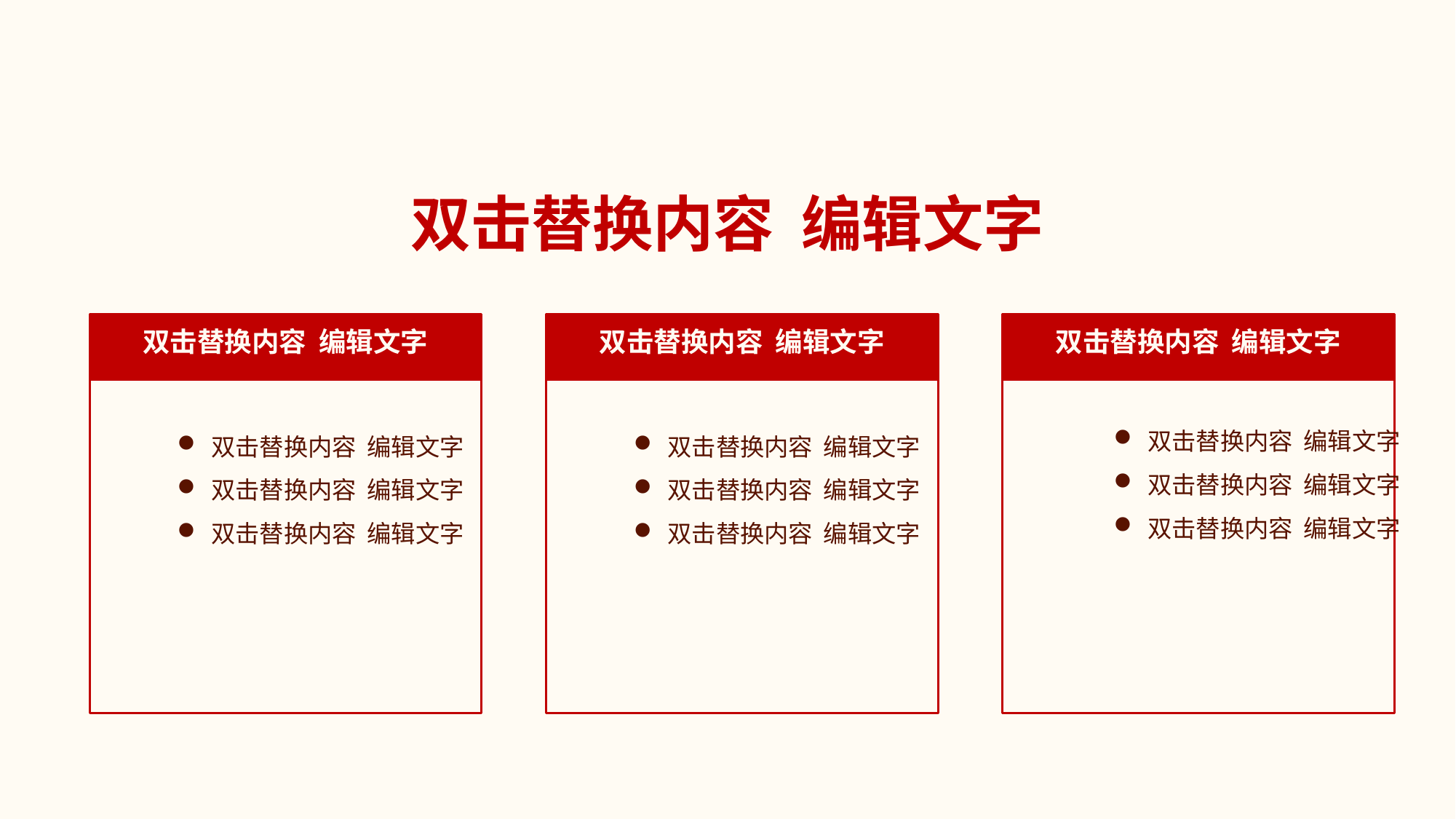

双击替换内容  编辑文字

双击替换内容  编辑文字

双击替换内容  编辑文字

双击替换内容  编辑文字

双击替换内容  编辑文字
双击替换内容  编辑文字
双击替换内容  编辑文字

双击替换内容  编辑文字
双击替换内容  编辑文字
双击替换内容  编辑文字

双击替换内容  编辑文字
双击替换内容  编辑文字
双击替换内容  编辑文字